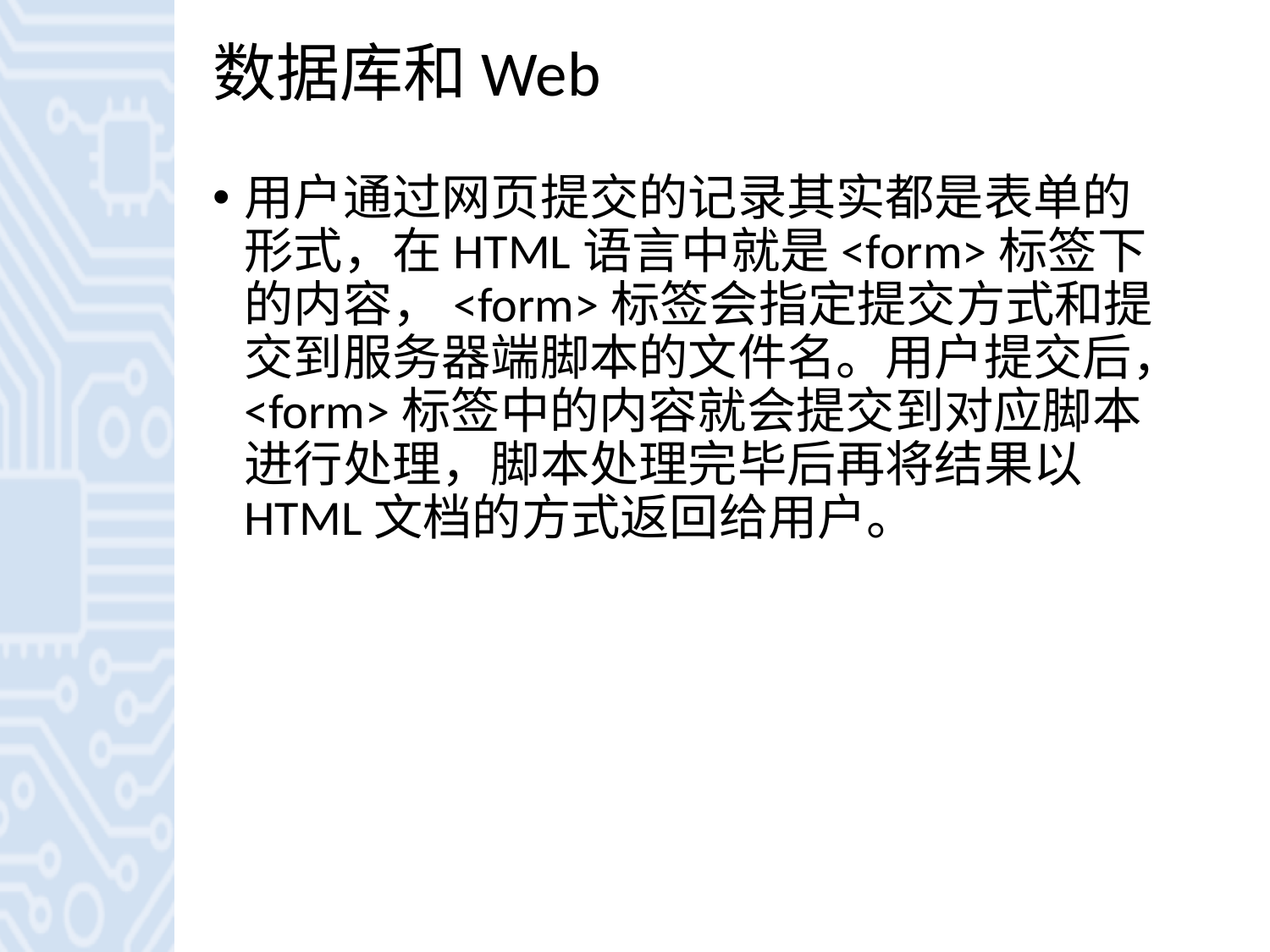

# 数据库和Web
用户通过网页提交的记录其实都是表单的形式，在HTML语言中就是<form>标签下的内容，<form>标签会指定提交方式和提交到服务器端脚本的文件名。用户提交后，<form>标签中的内容就会提交到对应脚本进行处理，脚本处理完毕后再将结果以HTML文档的方式返回给用户。